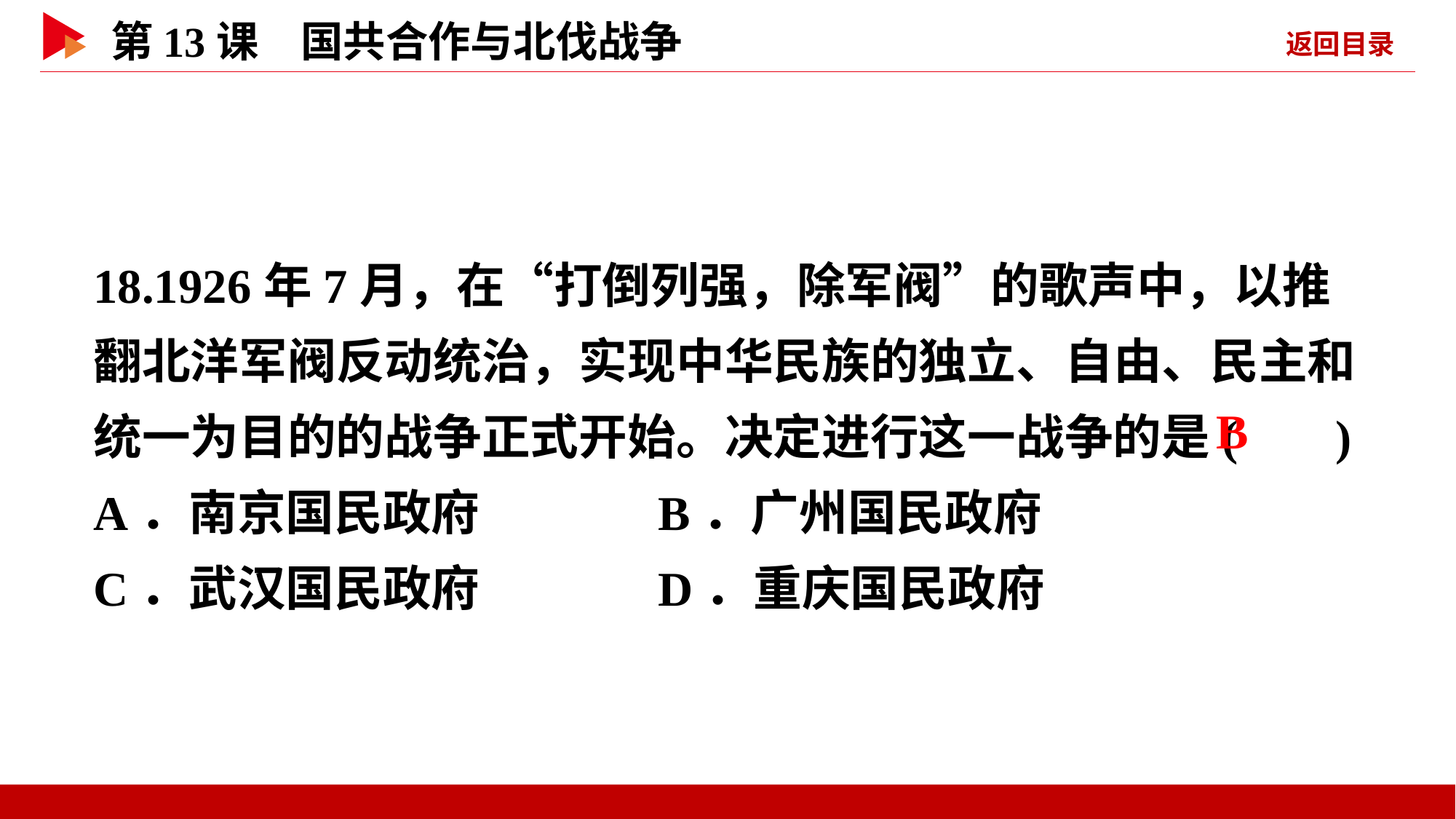

18.1926年7月，在“打倒列强，除军阀”的歌声中，以推翻北洋军阀反动统治，实现中华民族的独立、自由、民主和统一为目的的战争正式开始。决定进行这一战争的是(        )
A．南京国民政府               B．广州国民政府
C．武汉国民政府               D．重庆国民政府
   B